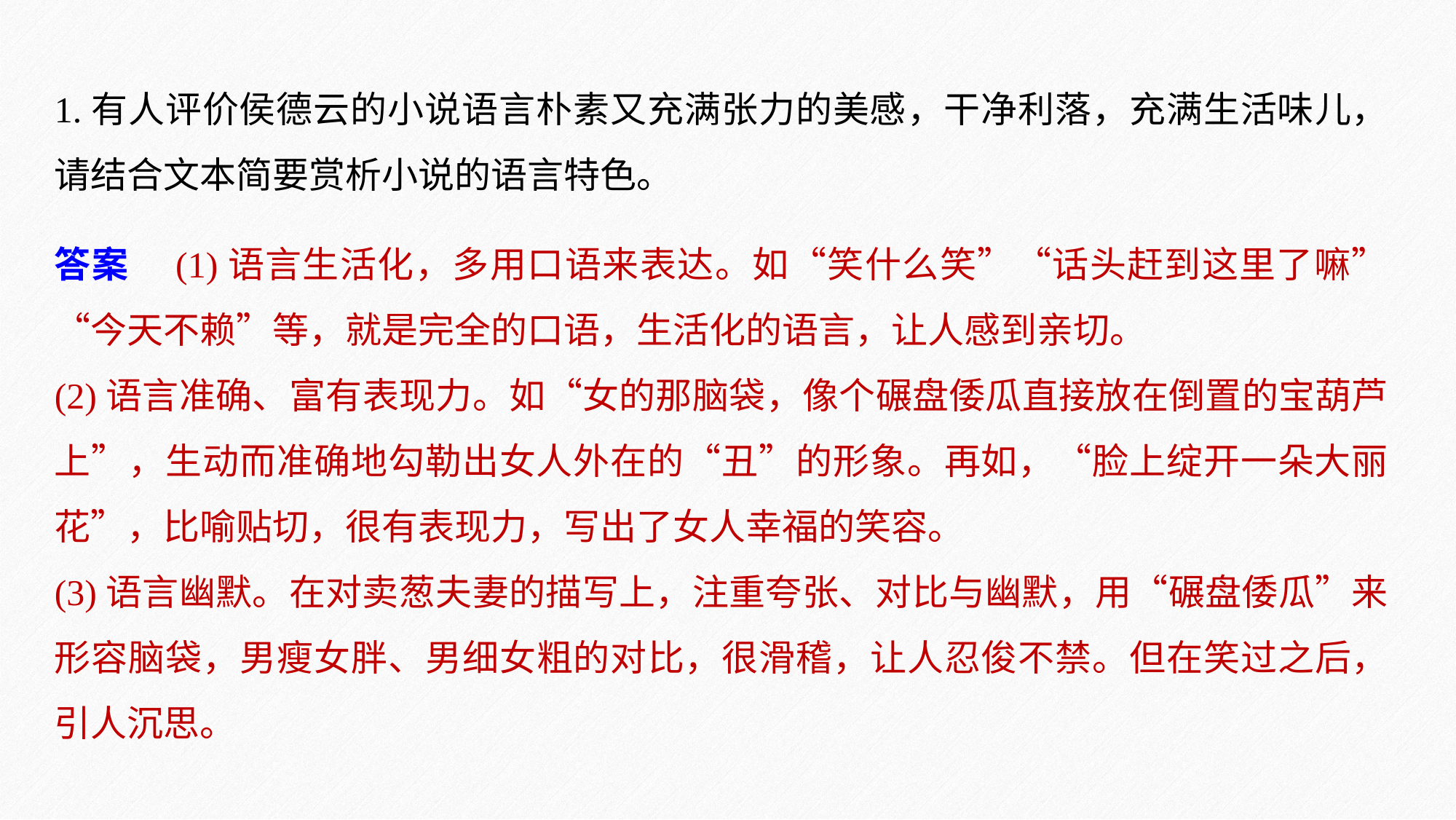

1.有人评价侯德云的小说语言朴素又充满张力的美感，干净利落，充满生活味儿，请结合文本简要赏析小说的语言特色。
答案　(1)语言生活化，多用口语来表达。如“笑什么笑”“话头赶到这里了嘛”“今天不赖”等，就是完全的口语，生活化的语言，让人感到亲切。
(2)语言准确、富有表现力。如“女的那脑袋，像个碾盘倭瓜直接放在倒置的宝葫芦上”，生动而准确地勾勒出女人外在的“丑”的形象。再如，“脸上绽开一朵大丽花”，比喻贴切，很有表现力，写出了女人幸福的笑容。
(3)语言幽默。在对卖葱夫妻的描写上，注重夸张、对比与幽默，用“碾盘倭瓜”来形容脑袋，男瘦女胖、男细女粗的对比，很滑稽，让人忍俊不禁。但在笑过之后，引人沉思。